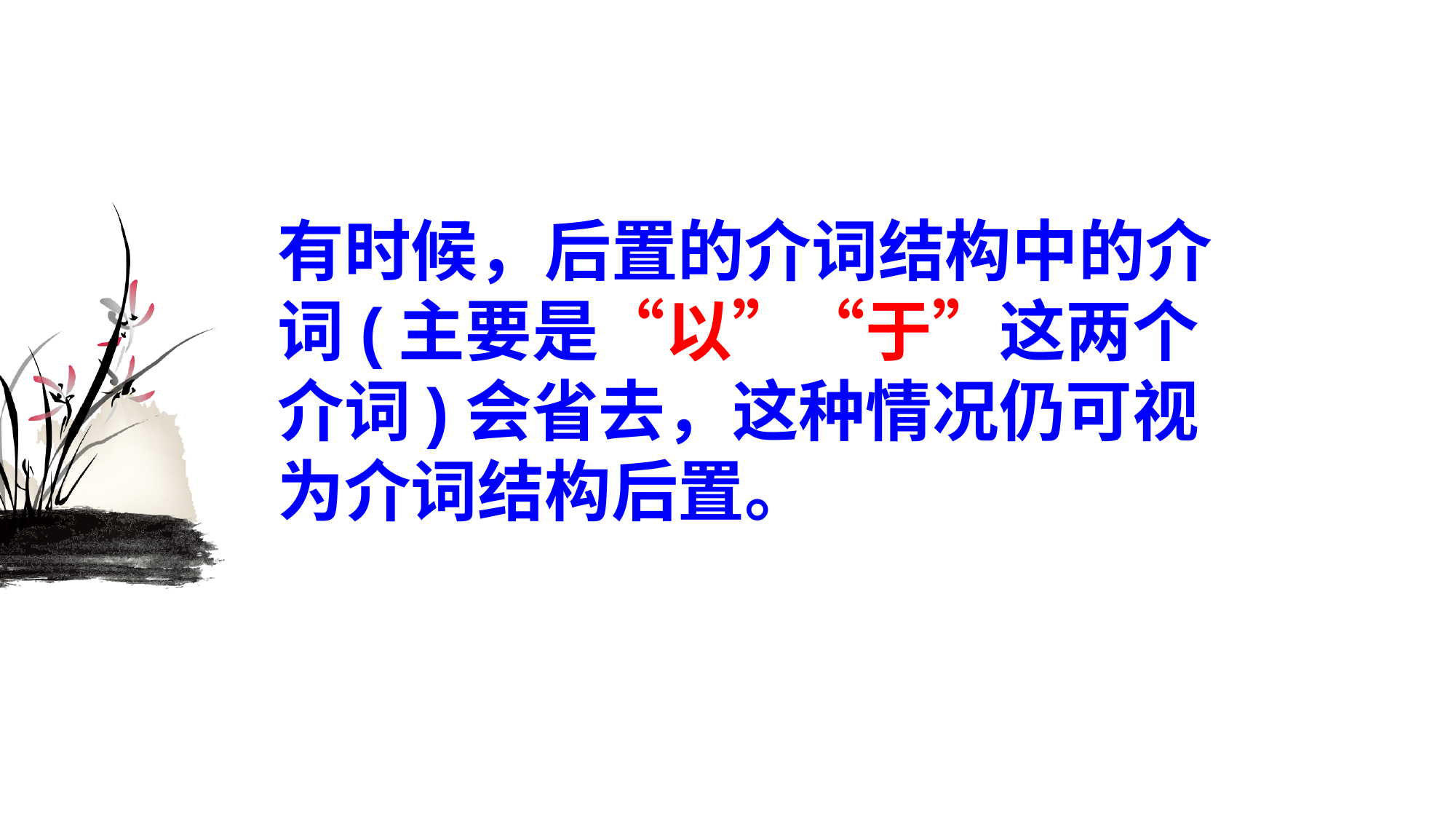

有时候，后置的介词结构中的介词(主要是“以”“于”这两个介词)会省去，这种情况仍可视为介词结构后置。